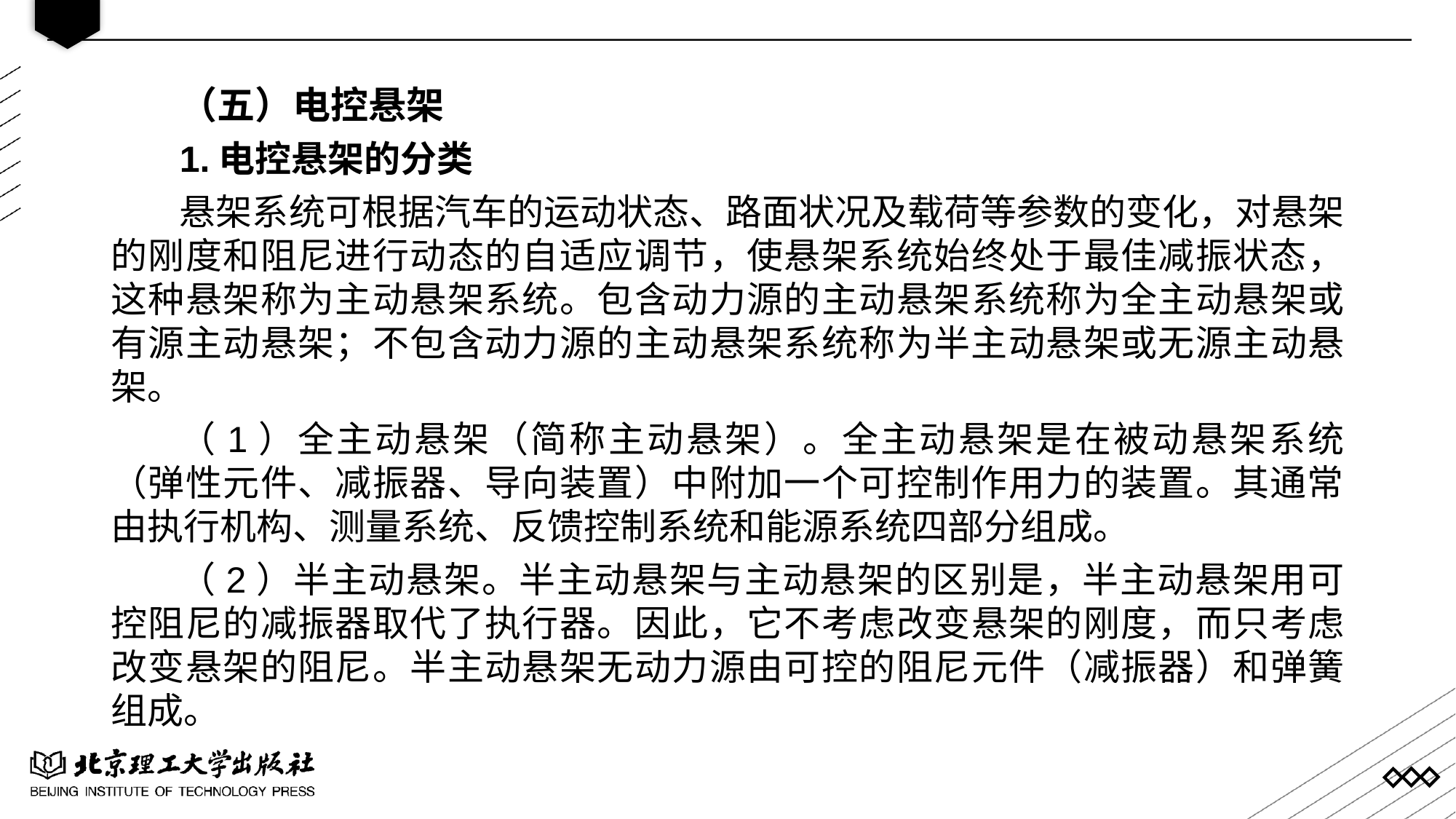

（五）电控悬架
1.电控悬架的分类
悬架系统可根据汽车的运动状态、路面状况及载荷等参数的变化，对悬架的刚度和阻尼进行动态的自适应调节，使悬架系统始终处于最佳减振状态，这种悬架称为主动悬架系统。包含动力源的主动悬架系统称为全主动悬架或有源主动悬架；不包含动力源的主动悬架系统称为半主动悬架或无源主动悬架。
（1）全主动悬架（简称主动悬架）。全主动悬架是在被动悬架系统（弹性元件、减振器、导向装置）中附加一个可控制作用力的装置。其通常由执行机构、测量系统、反馈控制系统和能源系统四部分组成。
（2）半主动悬架。半主动悬架与主动悬架的区别是，半主动悬架用可控阻尼的减振器取代了执行器。因此，它不考虑改变悬架的刚度，而只考虑改变悬架的阻尼。半主动悬架无动力源由可控的阻尼元件（减振器）和弹簧组成。